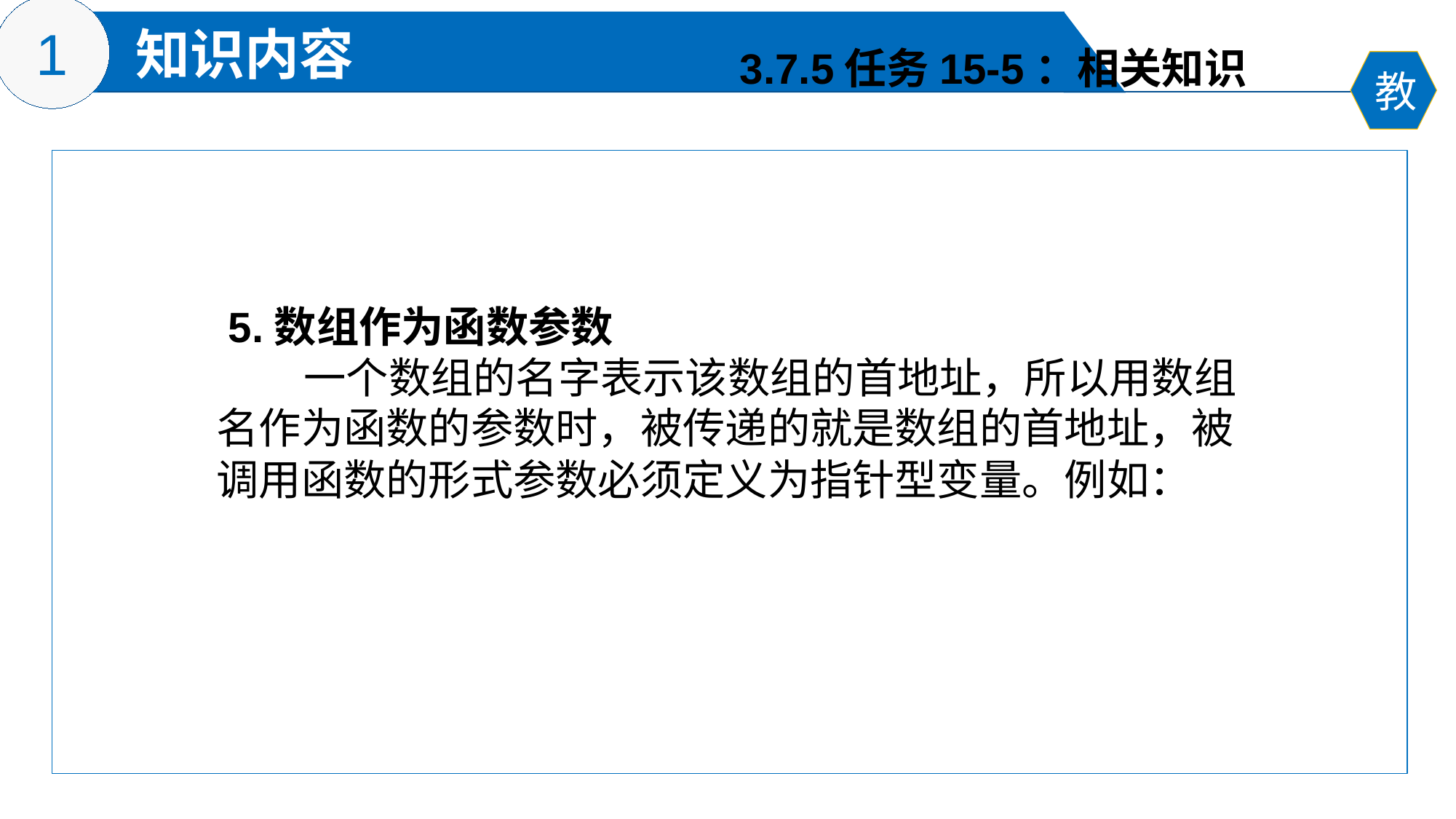

3.7.5任务15-5：相关知识
 5.数组作为函数参数
        一个数组的名字表示该数组的首地址，所以用数组名作为函数的参数时，被传递的就是数组的首地址，被调用函数的形式参数必须定义为指针型变量。例如：